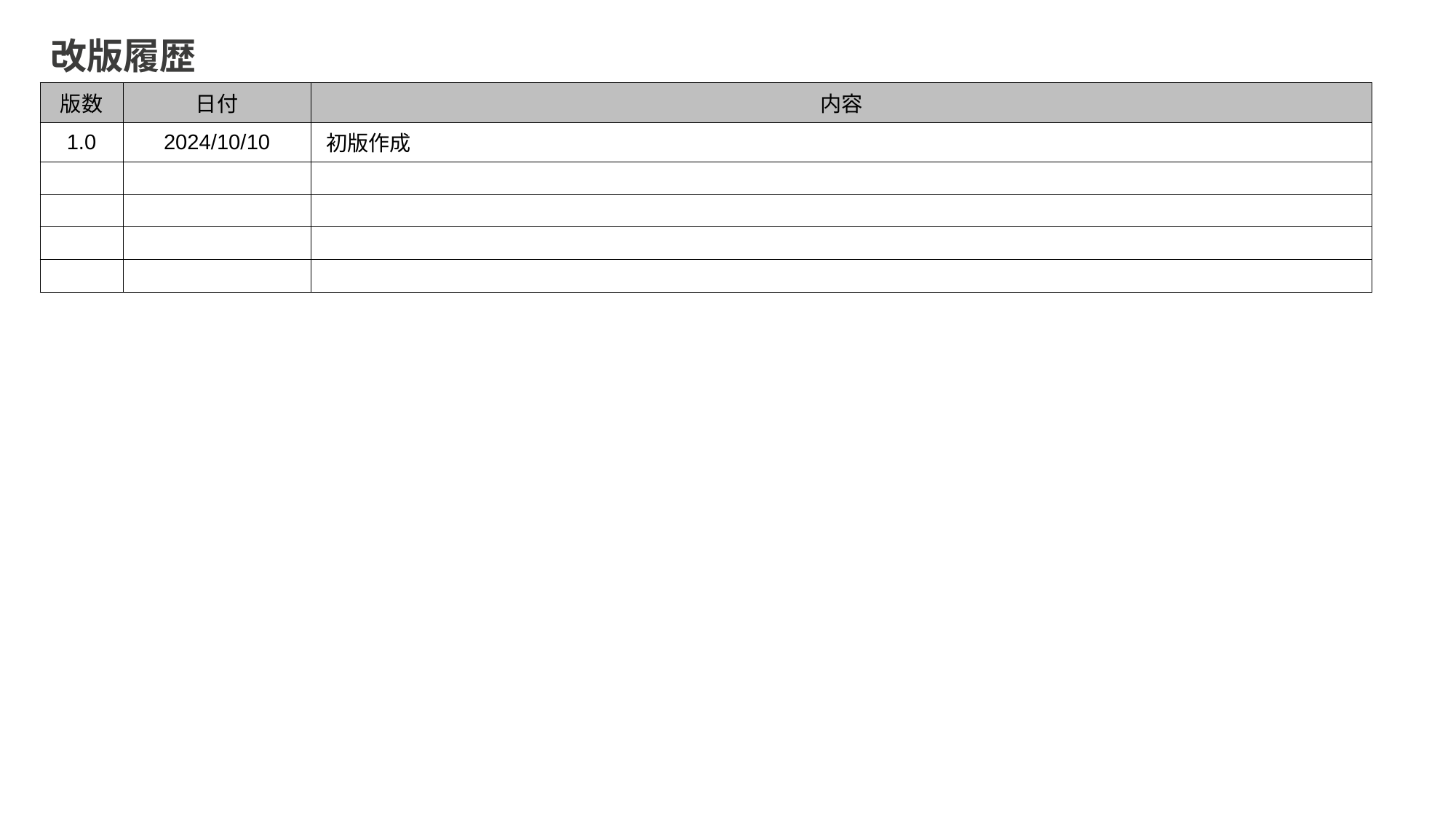

改版履歴
| 版数 | 日付 | 内容 |
| --- | --- | --- |
| 1.0 | 2024/10/10 | 初版作成 |
|  |  |  |
|  |  |  |
|  |  |  |
|  |  |  |